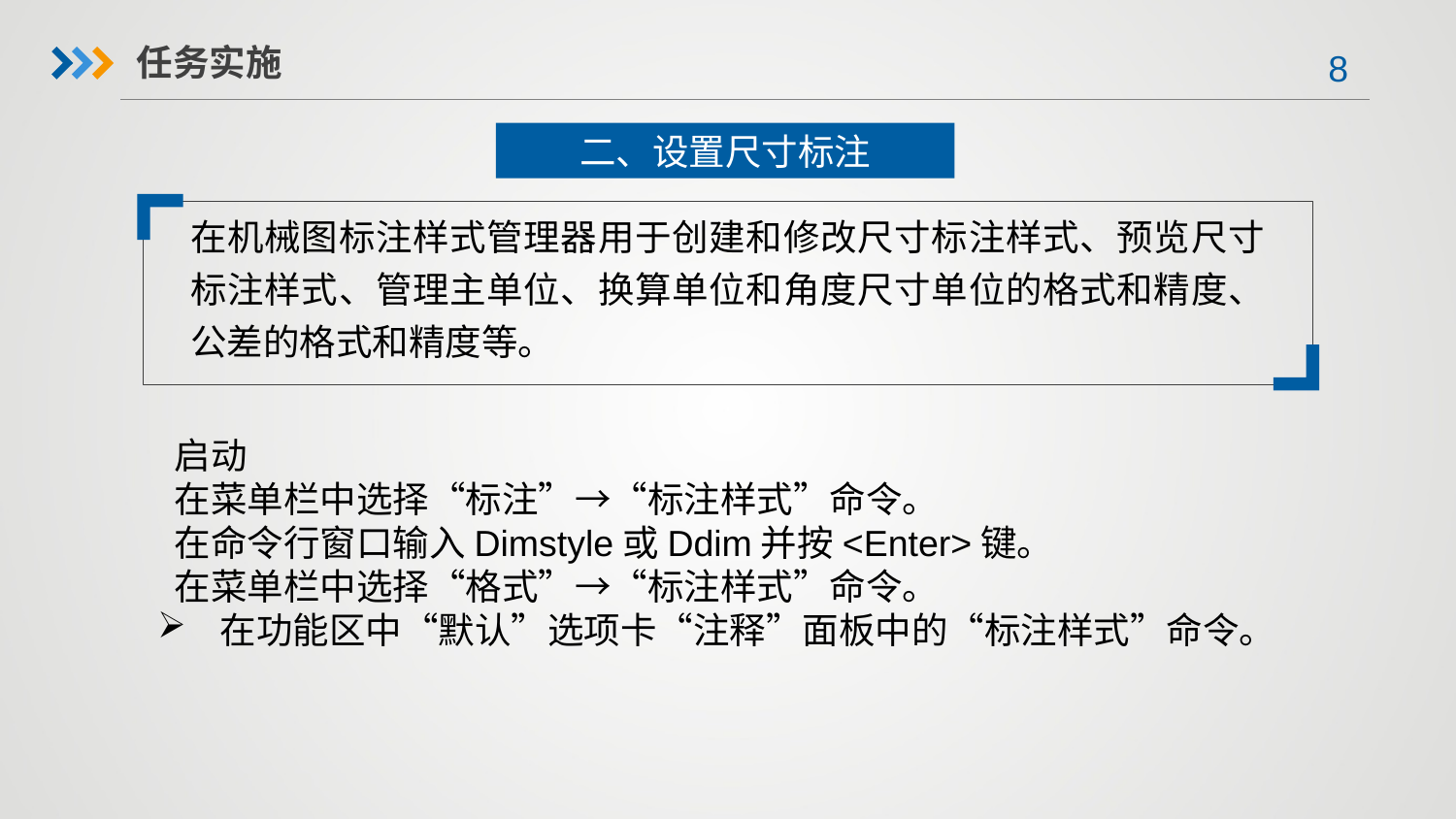

任务实施
二、设置尺寸标注

在机械图标注样式管理器用于创建和修改尺寸标注样式、预览尺寸标注样式、管理主单位、换算单位和角度尺寸单位的格式和精度、公差的格式和精度等。

 启动 在菜单栏中选择“标注”→“标注样式”命令。 在命令行窗口输入Dimstyle或Ddim并按<Enter>键。 在菜单栏中选择“格式”→“标注样式”命令。 在功能区中“默认”选项卡“注释”面板中的“标注样式”命令。